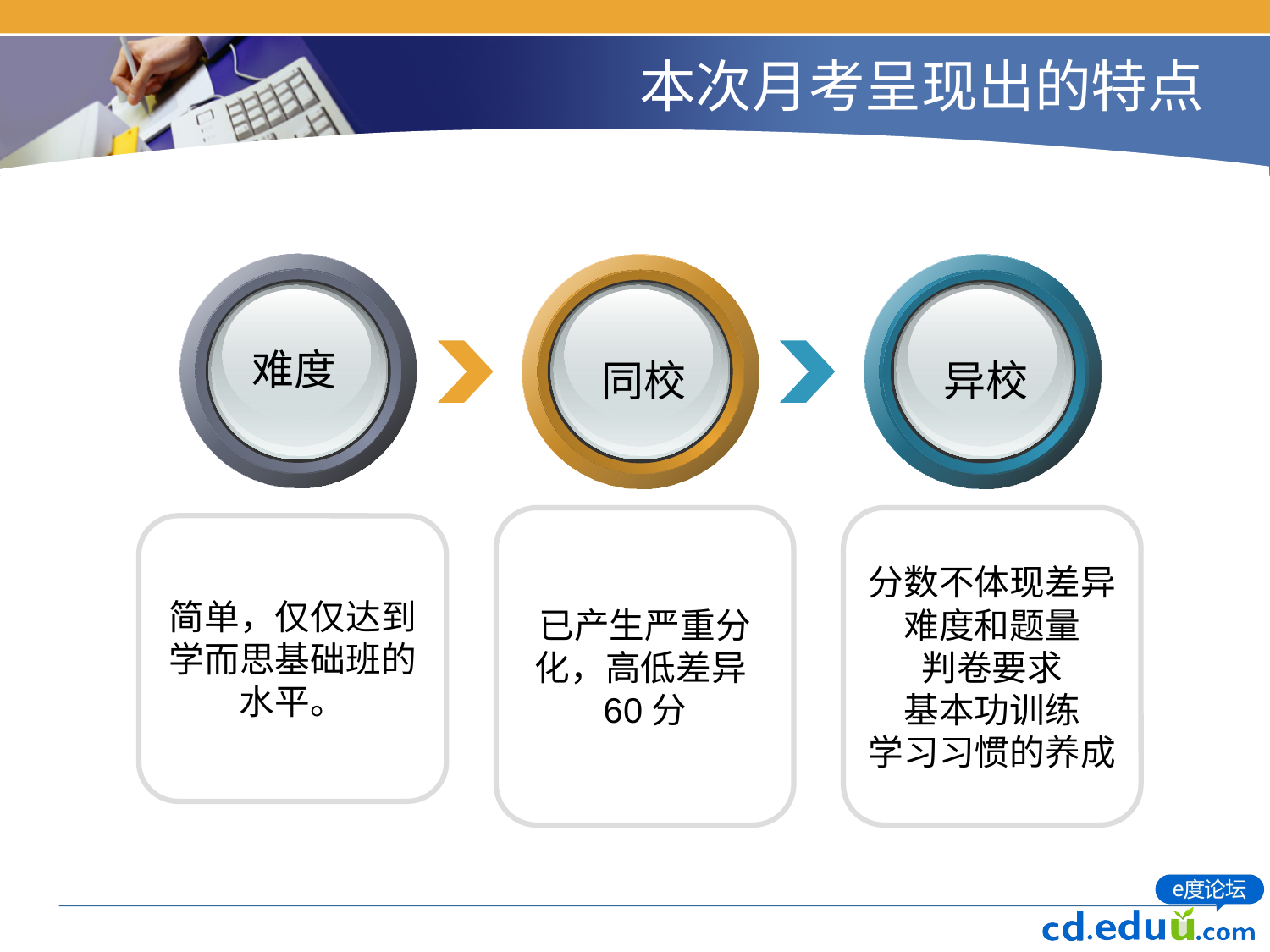

# 本次月考呈现出的特点

难度

同校
异校
已产生严重分化，高低差异60分
分数不体现差异
难度和题量
判卷要求
基本功训练
学习习惯的养成
简单，仅仅达到学而思基础班的水平。